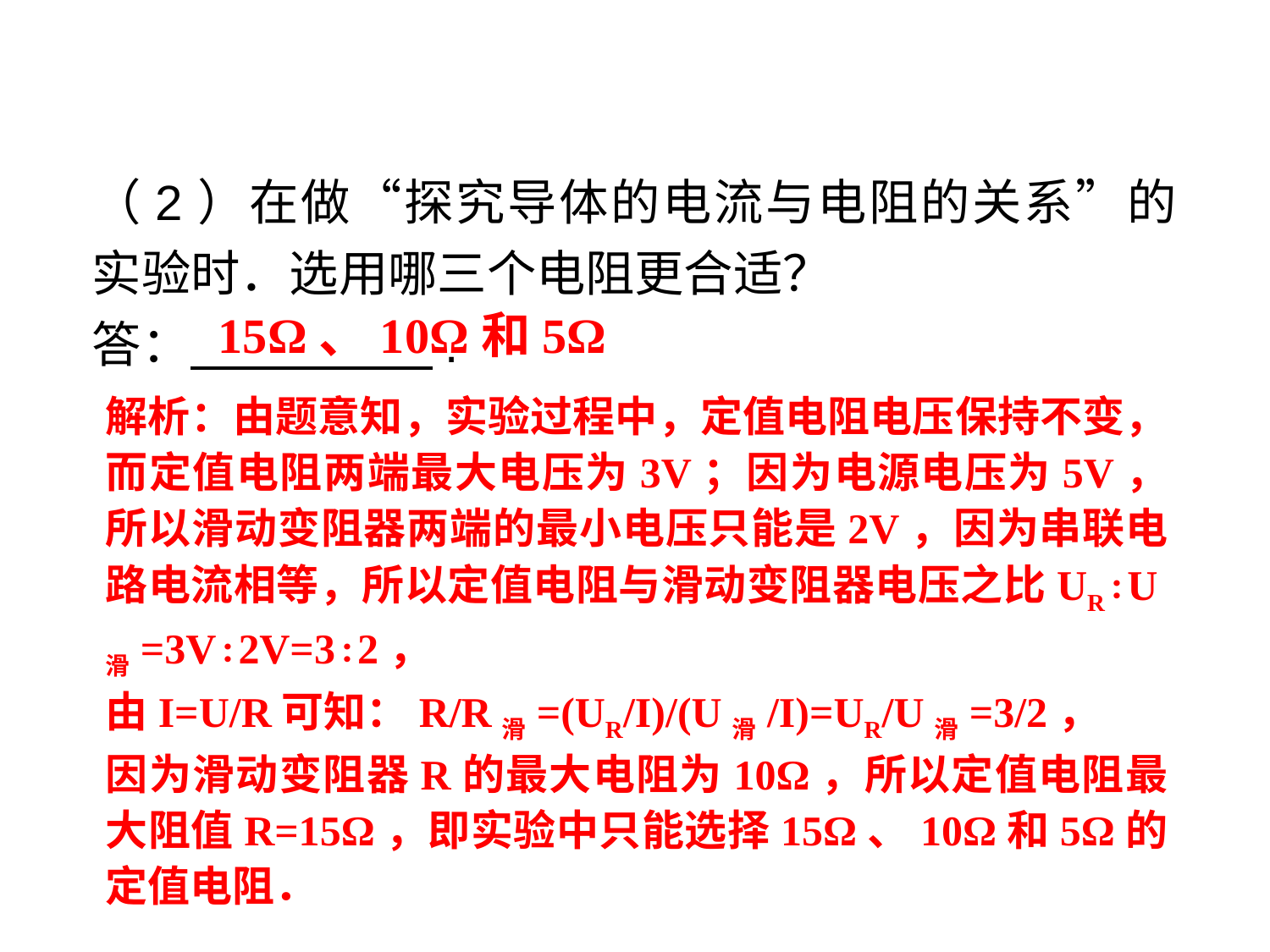

（2）在做“探究导体的电流与电阻的关系”的实验时．选用哪三个电阻更合适？
答：                      .
15Ω、10Ω和5Ω
解析：由题意知，实验过程中，定值电阻电压保持不变，而定值电阻两端最大电压为3V；因为电源电压为5V，所以滑动变阻器两端的最小电压只能是2V，因为串联电路电流相等，所以定值电阻与滑动变阻器电压之比UR∶U滑=3V∶2V=3∶2，
由I=U/R可知：R/R滑=(UR/I)/(U滑/I)=UR/U滑=3/2，
因为滑动变阻器R的最大电阻为10Ω，所以定值电阻最大阻值R=15Ω，即实验中只能选择15Ω、10Ω和5Ω的定值电阻．